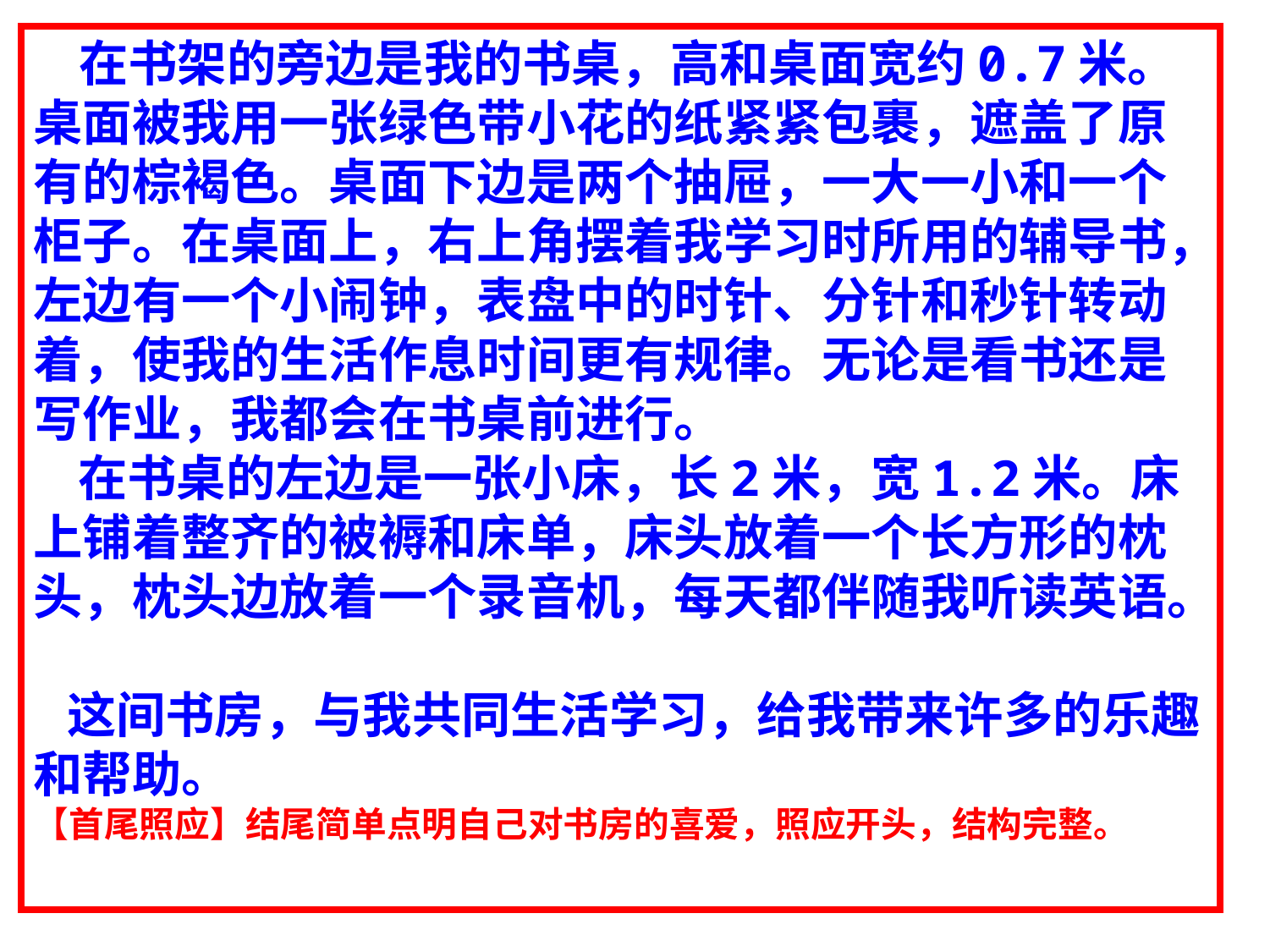

在书架的旁边是我的书桌，高和桌面宽约0.7米。桌面被我用一张绿色带小花的纸紧紧包裹，遮盖了原有的棕褐色。桌面下边是两个抽屉，一大一小和一个柜子。在桌面上，右上角摆着我学习时所用的辅导书，左边有一个小闹钟，表盘中的时针、分针和秒针转动着，使我的生活作息时间更有规律。无论是看书还是写作业，我都会在书桌前进行。
    在书桌的左边是一张小床，长2米，宽1.2米。床上铺着整齐的被褥和床单，床头放着一个长方形的枕头，枕头边放着一个录音机，每天都伴随我听读英语。
   这间书房，与我共同生活学习，给我带来许多的乐趣和帮助。
【首尾照应】结尾简单点明自己对书房的喜爱，照应开头，结构完整。